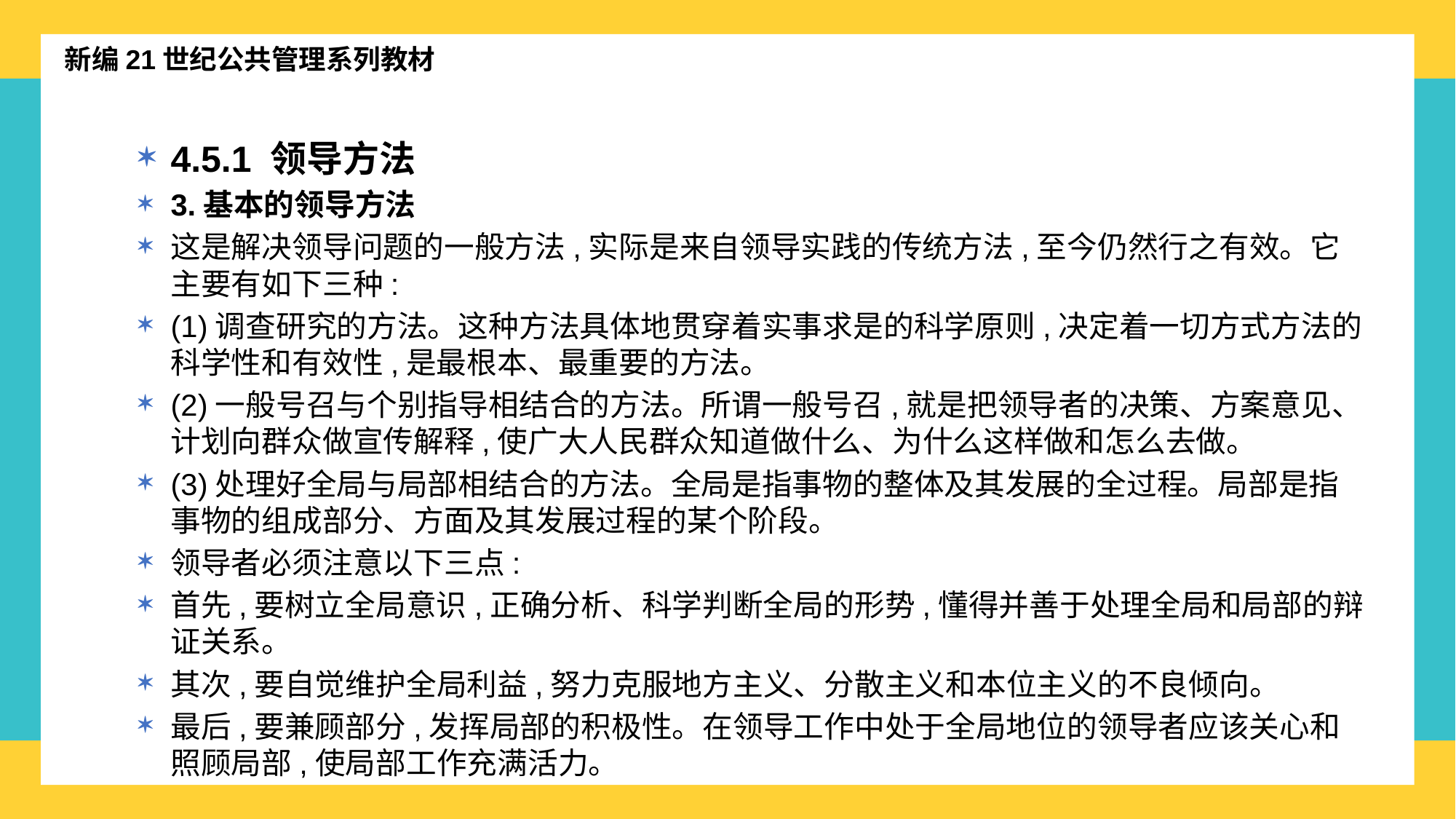

新编21世纪公共管理系列教材
4.5.1 领导方法
3.基本的领导方法
这是解决领导问题的一般方法,实际是来自领导实践的传统方法,至今仍然行之有效。它主要有如下三种:
(1)调查研究的方法。这种方法具体地贯穿着实事求是的科学原则,决定着一切方式方法的科学性和有效性,是最根本、最重要的方法。
(2)一般号召与个别指导相结合的方法。所谓一般号召,就是把领导者的决策、方案意见、计划向群众做宣传解释,使广大人民群众知道做什么、为什么这样做和怎么去做。
(3)处理好全局与局部相结合的方法。全局是指事物的整体及其发展的全过程。局部是指事物的组成部分、方面及其发展过程的某个阶段。
领导者必须注意以下三点:
首先,要树立全局意识,正确分析、科学判断全局的形势,懂得并善于处理全局和局部的辩证关系。
其次,要自觉维护全局利益,努力克服地方主义、分散主义和本位主义的不良倾向。
最后,要兼顾部分,发挥局部的积极性。在领导工作中处于全局地位的领导者应该关心和照顾局部,使局部工作充满活力。